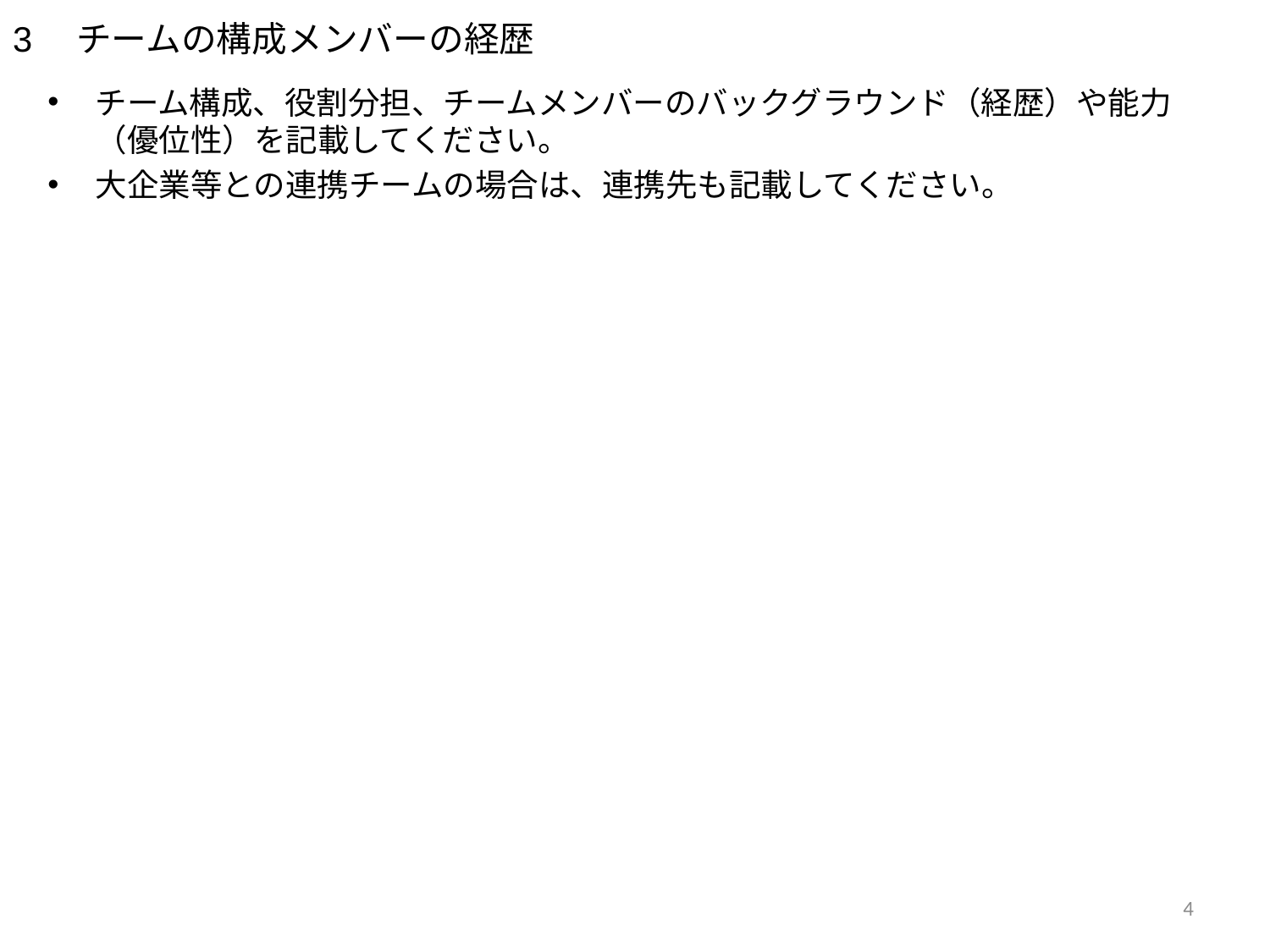

# 3　チームの構成メンバーの経歴
チーム構成、役割分担、チームメンバーのバックグラウンド（経歴）や能力（優位性）を記載してください。
大企業等との連携チームの場合は、連携先も記載してください。
4